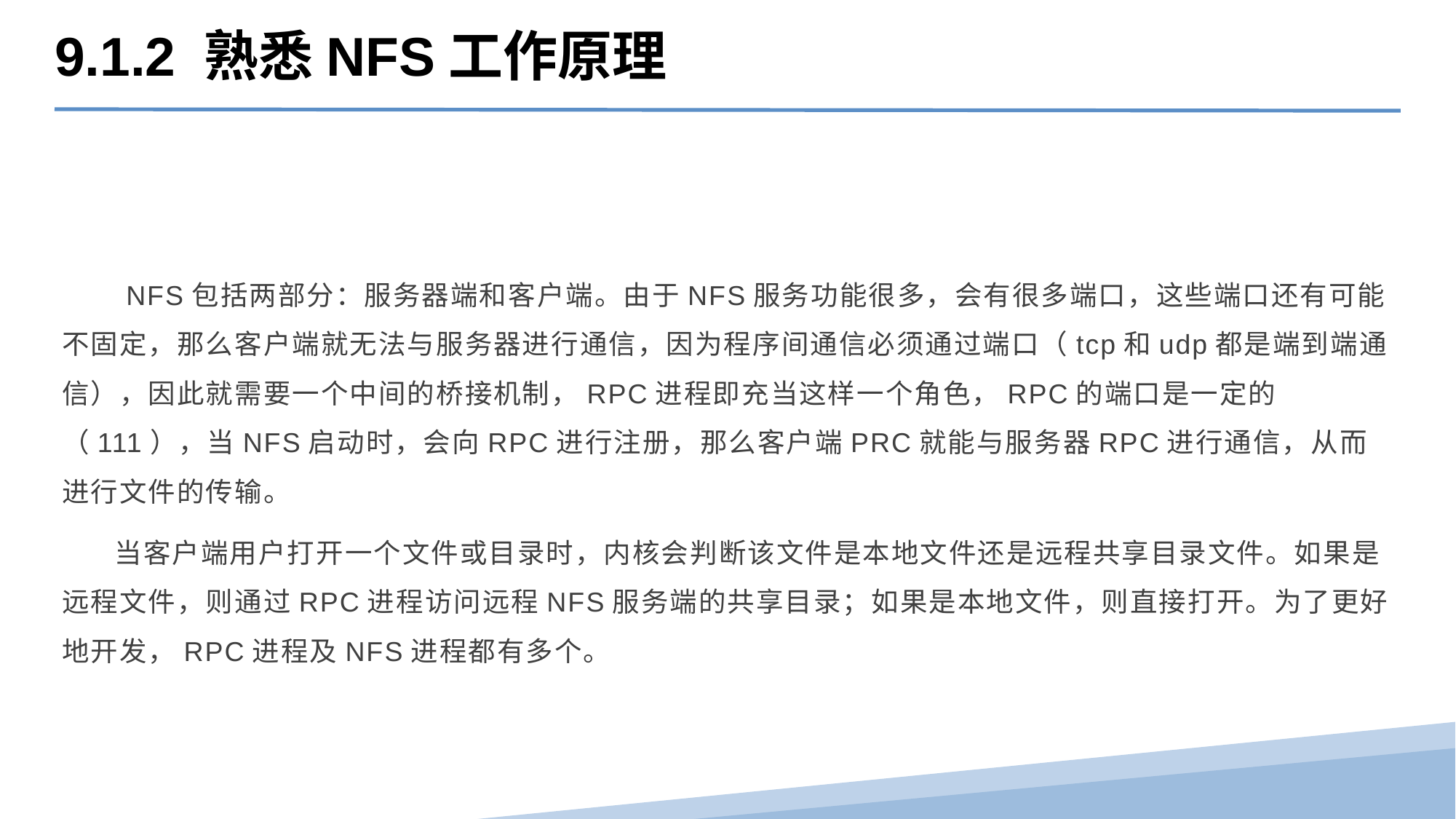

9.1.2 熟悉NFS工作原理
       NFS包括两部分：服务器端和客户端。由于NFS服务功能很多，会有很多端口，这些端口还有可能不固定，那么客户端就无法与服务器进行通信，因为程序间通信必须通过端口（tcp和udp都是端到端通信），因此就需要一个中间的桥接机制，RPC进程即充当这样一个角色，RPC的端口是一定的（111），当NFS启动时，会向RPC进行注册，那么客户端PRC就能与服务器RPC进行通信，从而进行文件的传输。
      当客户端用户打开一个文件或目录时，内核会判断该文件是本地文件还是远程共享目录文件。如果是远程文件，则通过RPC进程访问远程NFS服务端的共享目录；如果是本地文件，则直接打开。为了更好地开发，RPC进程及NFS进程都有多个。